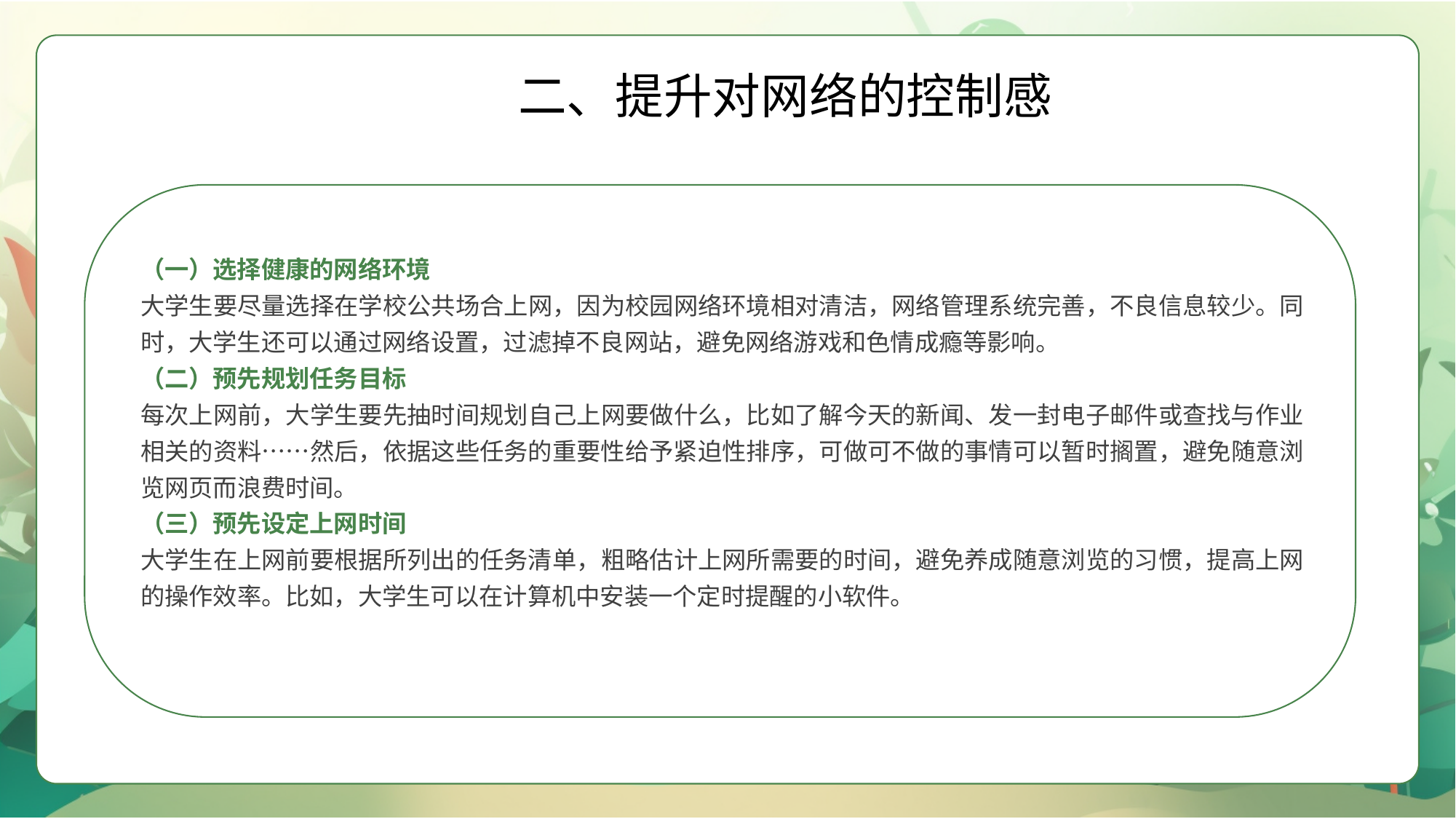

二、提升对网络的控制感

（一）选择健康的网络环境
大学生要尽量选择在学校公共场合上网，因为校园网络环境相对清洁，网络管理系统完善，不良信息较少。同时，大学生还可以通过网络设置，过滤掉不良网站，避免网络游戏和色情成瘾等影响。
（二）预先规划任务目标
每次上网前，大学生要先抽时间规划自己上网要做什么，比如了解今天的新闻、发一封电子邮件或查找与作业相关的资料……然后，依据这些任务的重要性给予紧迫性排序，可做可不做的事情可以暂时搁置，避免随意浏览网页而浪费时间。
（三）预先设定上网时间
大学生在上网前要根据所列出的任务清单，粗略估计上网所需要的时间，避免养成随意浏览的习惯，提高上网的操作效率。比如，大学生可以在计算机中安装一个定时提醒的小软件。